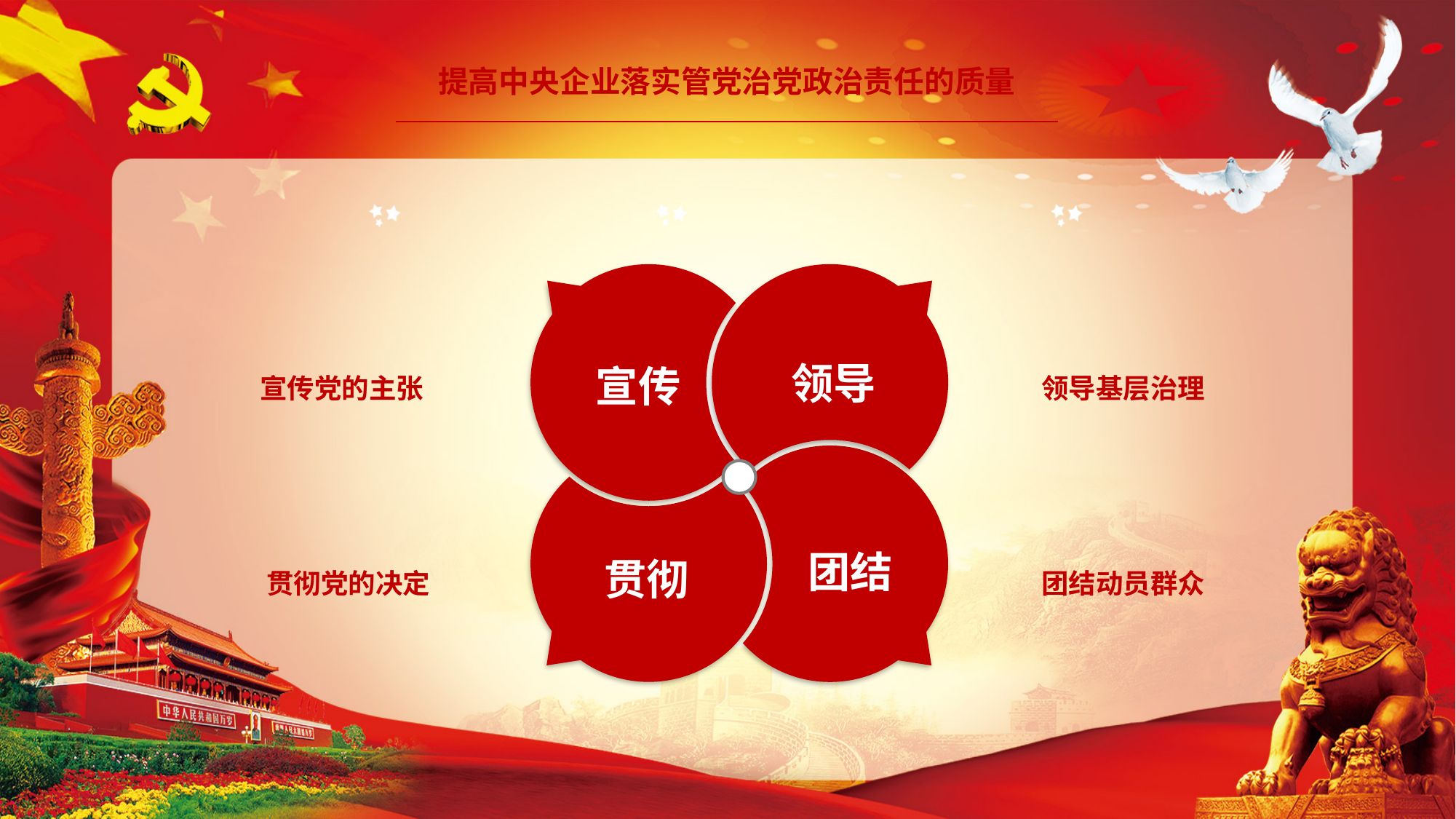

提高中央企业落实管党治党政治责任的质量

领导
宣传

团结
贯彻
领导基层治理
宣传党的主张
贯彻党的决定
团结动员群众